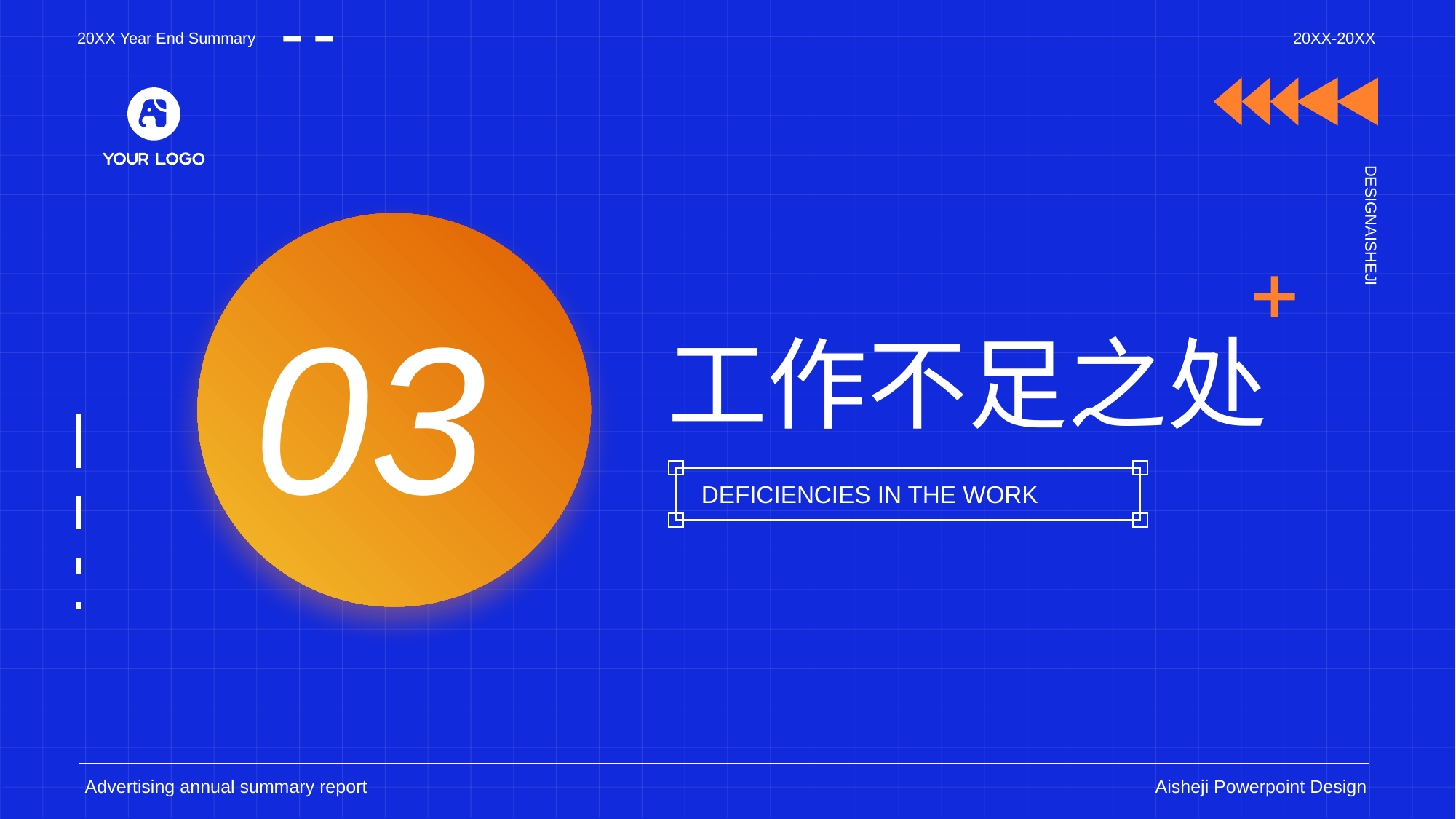

20XX Year End Summary
20XX-20XX

DESIGNAISHEJI

03
工作不足之处

DEFICIENCIES IN THE WORK

Advertising annual summary report
Aisheji Powerpoint Design